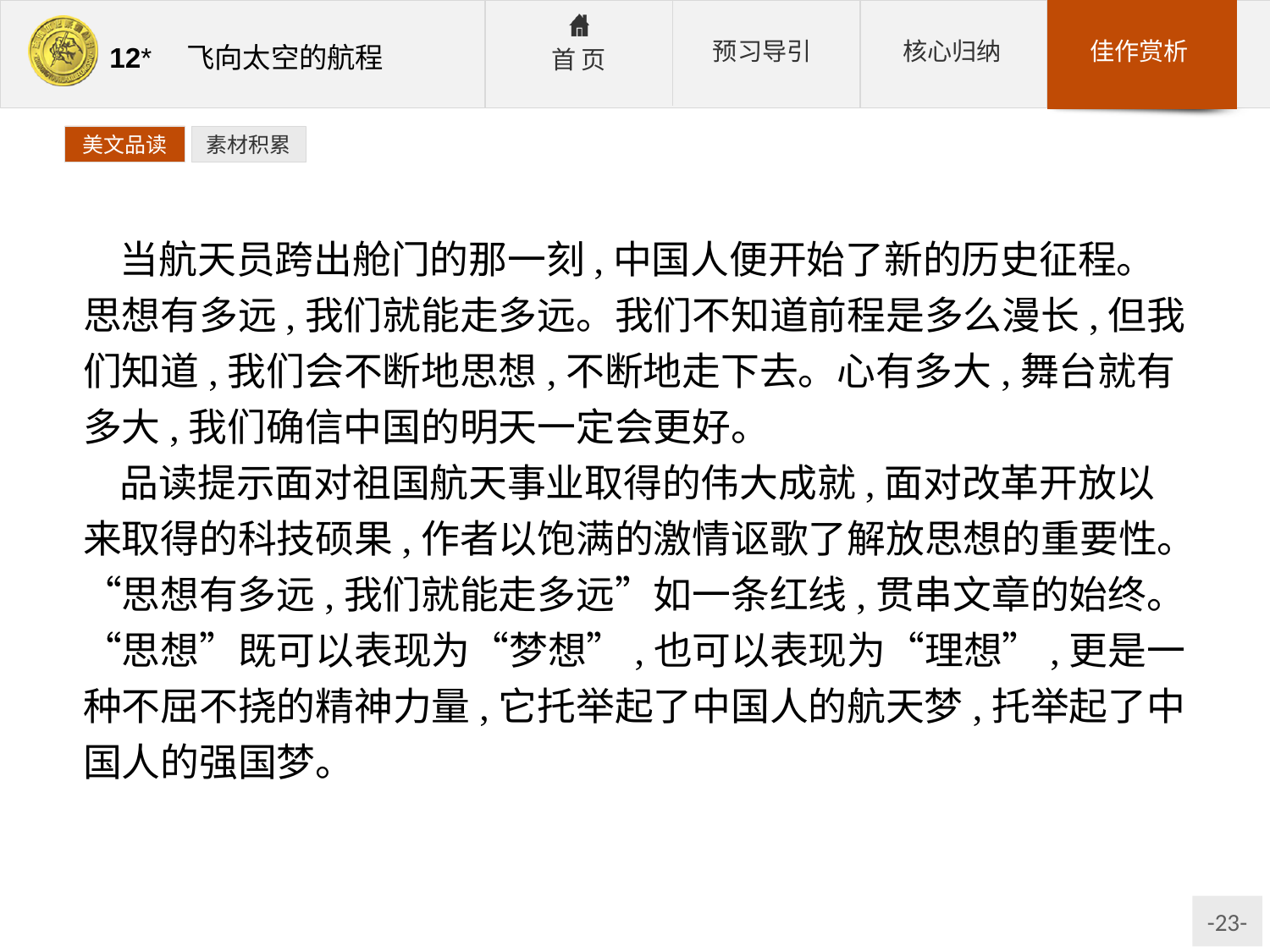

美文品读
素材积累
当航天员跨出舱门的那一刻,中国人便开始了新的历史征程。思想有多远,我们就能走多远。我们不知道前程是多么漫长,但我们知道,我们会不断地思想,不断地走下去。心有多大,舞台就有多大,我们确信中国的明天一定会更好。
品读提示面对祖国航天事业取得的伟大成就,面对改革开放以来取得的科技硕果,作者以饱满的激情讴歌了解放思想的重要性。“思想有多远,我们就能走多远”如一条红线,贯串文章的始终。“思想”既可以表现为“梦想”,也可以表现为“理想”,更是一种不屈不挠的精神力量,它托举起了中国人的航天梦,托举起了中国人的强国梦。